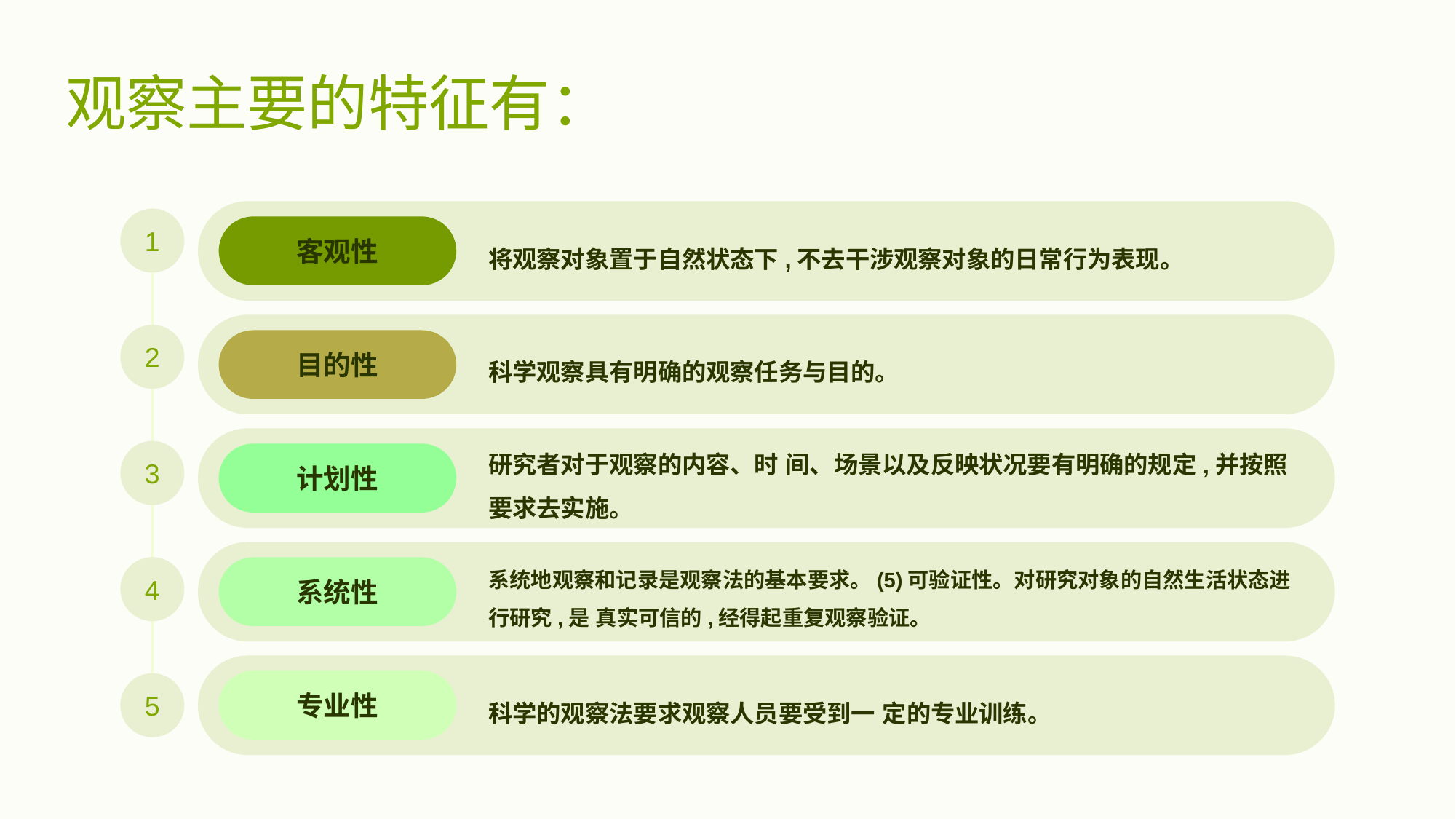

1
将观察对象置于自然状态下,不去干涉观察对象的日常行为表现。
客观性

科学观察具有明确的观察任务与目的。
2
目的性

研究者对于观察的内容、时 间、场景以及反映状况要有明确的规定,并按照要求去实施。
3
计划性

系统地观察和记录是观察法的基本要求。(5)可验证性。对研究对象的自然生活状态进行研究,是 真实可信的,经得起重复观察验证。
4
系统性

科学的观察法要求观察人员要受到一 定的专业训练。
专业性
5
# 观察主要的特征有：